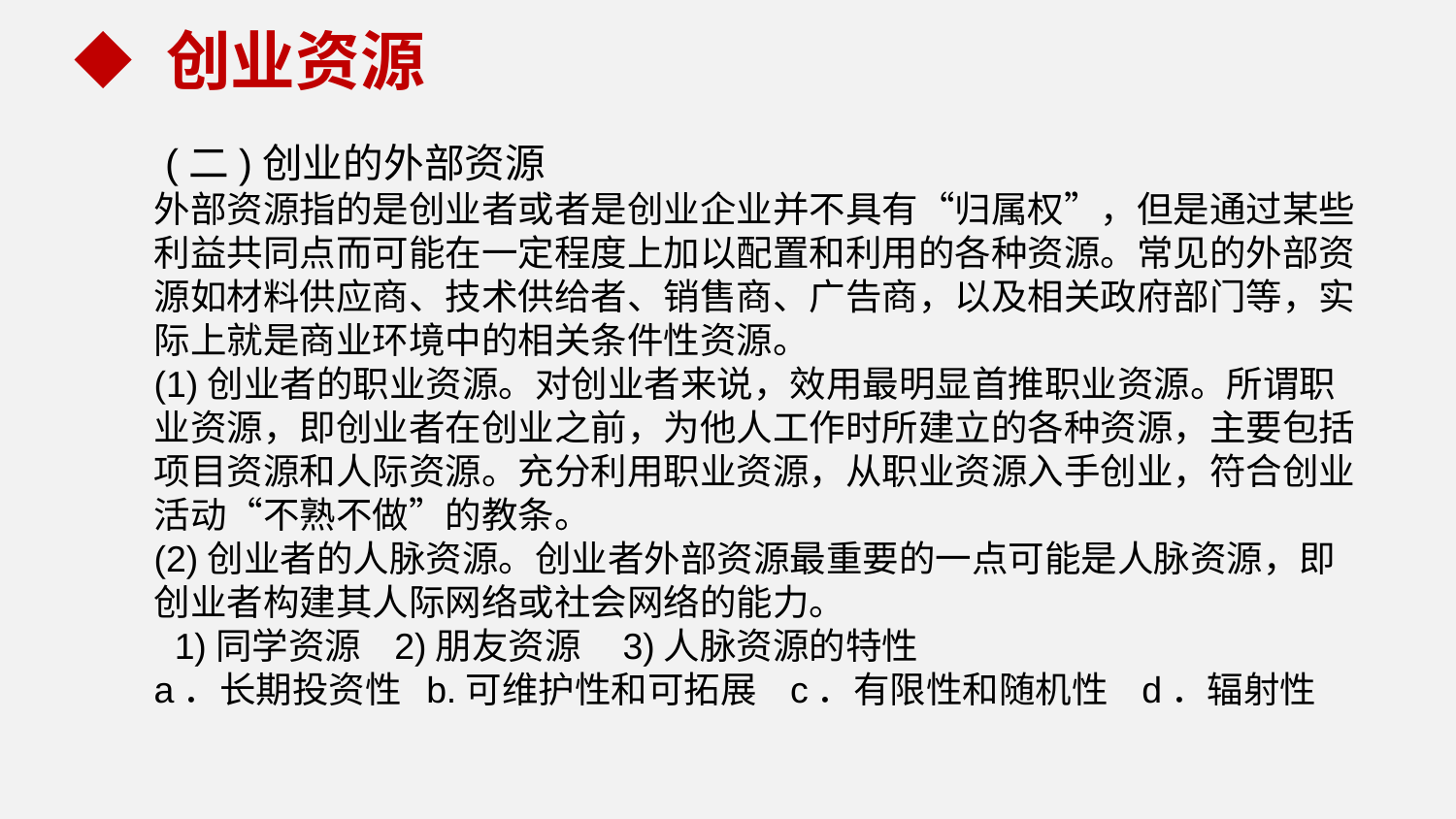

创业资源
 (二)创业的外部资源
外部资源指的是创业者或者是创业企业并不具有“归属权”，但是通过某些利益共同点而可能在一定程度上加以配置和利用的各种资源。常见的外部资源如材料供应商、技术供给者、销售商、广告商，以及相关政府部门等，实际上就是商业环境中的相关条件性资源。
(1)创业者的职业资源。对创业者来说，效用最明显首推职业资源。所谓职业资源，即创业者在创业之前，为他人工作时所建立的各种资源，主要包括项目资源和人际资源。充分利用职业资源，从职业资源入手创业，符合创业活动“不熟不做”的教条。
(2)创业者的人脉资源。创业者外部资源最重要的一点可能是人脉资源，即创业者构建其人际网络或社会网络的能力。
  1)同学资源   2)朋友资源    3)人脉资源的特性
a．长期投资性  b.可维护性和可拓展   c．有限性和随机性   d．辐射性